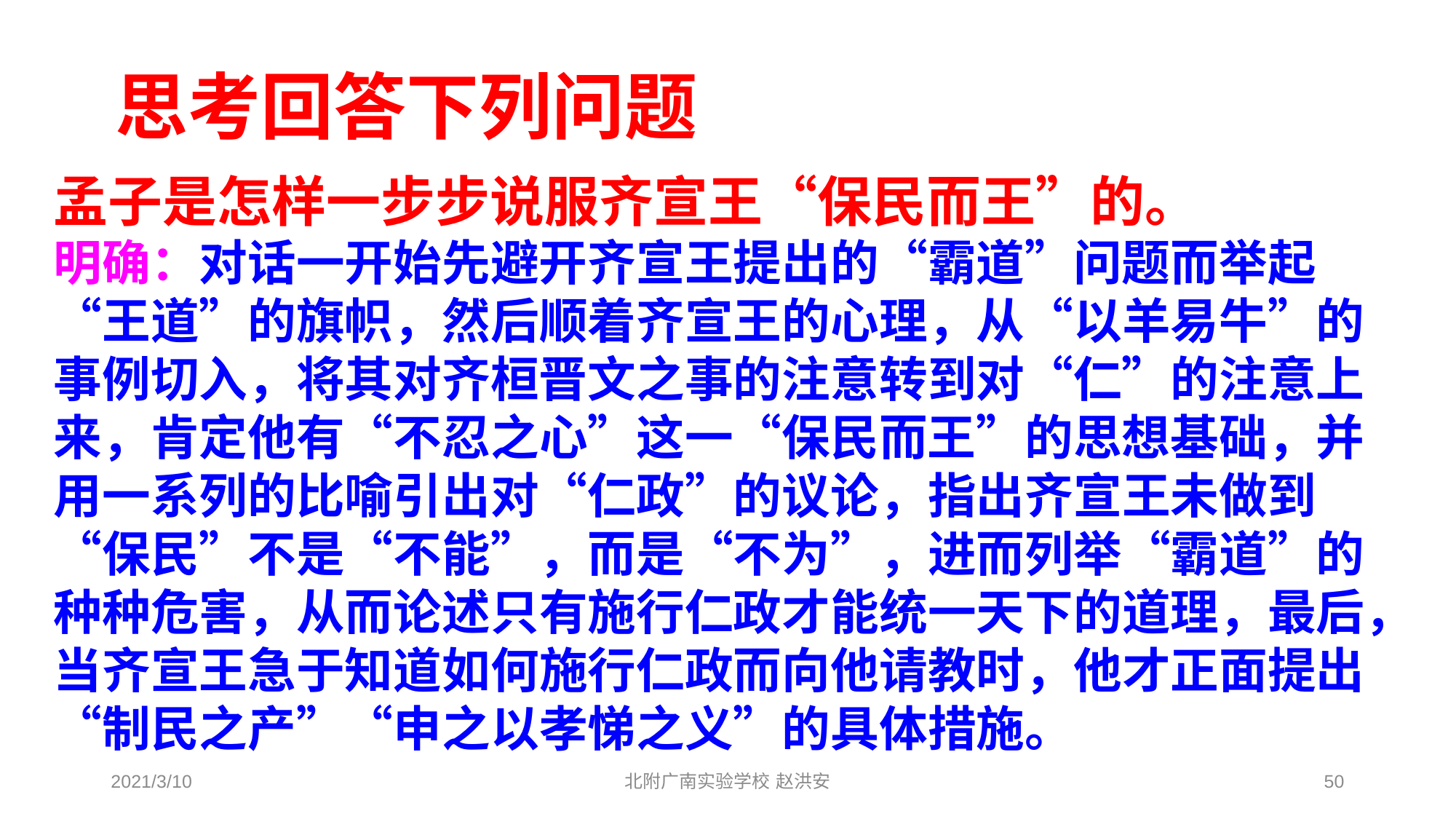

思考回答下列问题
孟子是怎样一步步说服齐宣王“保民而王”的。
明确：对话一开始先避开齐宣王提出的“霸道”问题而举起“王道”的旗帜，然后顺着齐宣王的心理，从“以羊易牛”的事例切入，将其对齐桓晋文之事的注意转到对“仁”的注意上来，肯定他有“不忍之心”这一“保民而王”的思想基础，并用一系列的比喻引出对“仁政”的议论，指出齐宣王未做到“保民”不是“不能”，而是“不为”，进而列举“霸道”的种种危害，从而论述只有施行仁政才能统一天下的道理，最后，当齐宣王急于知道如何施行仁政而向他请教时，他才正面提出“制民之产”“申之以孝悌之义”的具体措施。
2021/3/10
北附广南实验学校 赵洪安
50